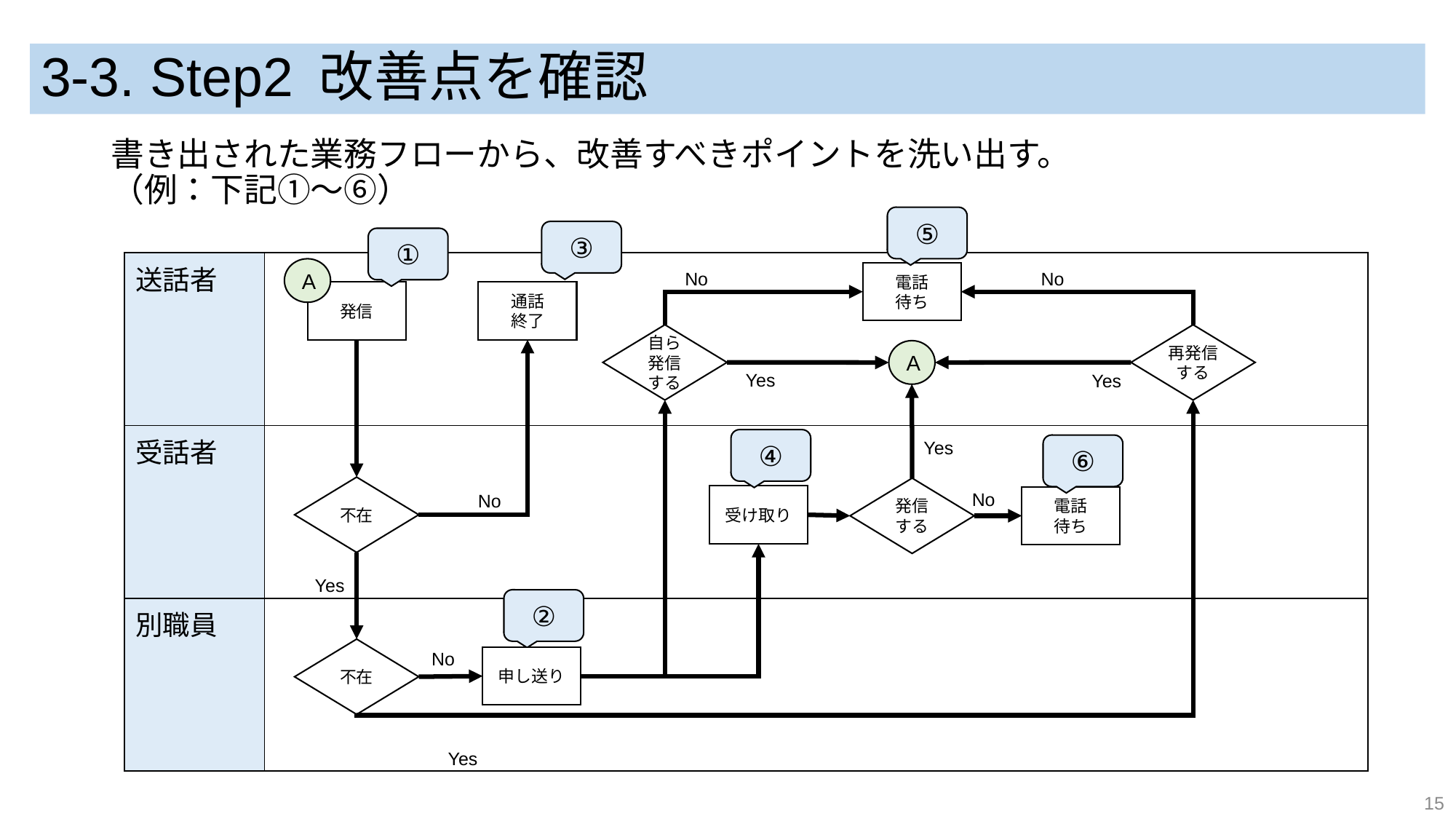

# 3-3. Step2 改善点を確認
書き出された業務フローから、改善すべきポイントを洗い出す。
（例：下記①～⑥）
⑤
③
①
| 送話者 |  |
| --- | --- |
| 受話者 |  |
| 別職員 |  |
A
No
No
電話
待ち
発信
通話
終了
自ら発信する
再発信
する
A
Yes
Yes
④
Yes
⑥
不在
発信する
No
No
受け取り
電話
待ち
Yes
②
不在
No
申し送り
Yes
15